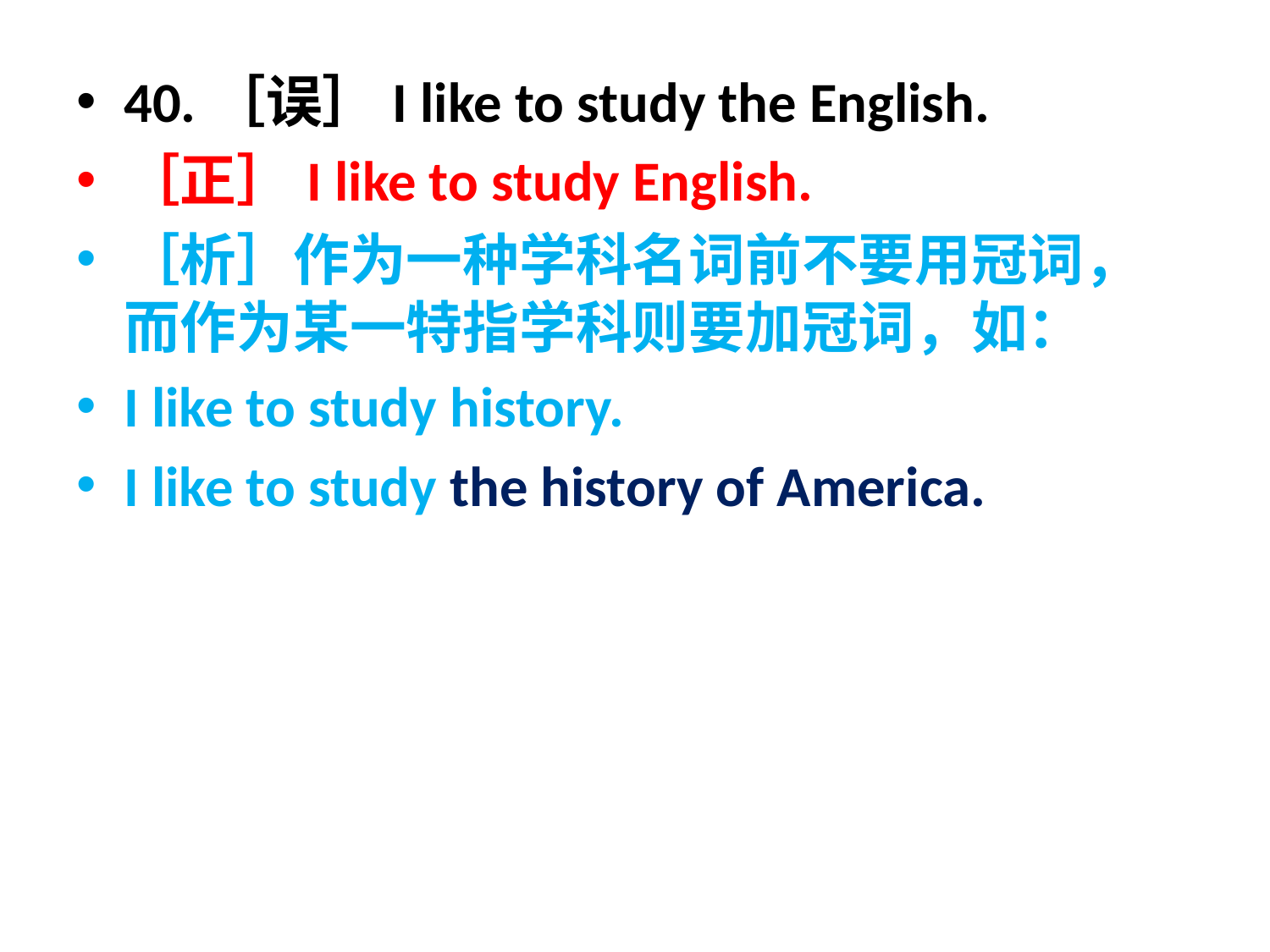

40.［误］I like to study the English.
［正］I like to study English.
［析］作为一种学科名词前不要用冠词，而作为某一特指学科则要加冠词，如：
I like to study history.
I like to study the history of America.